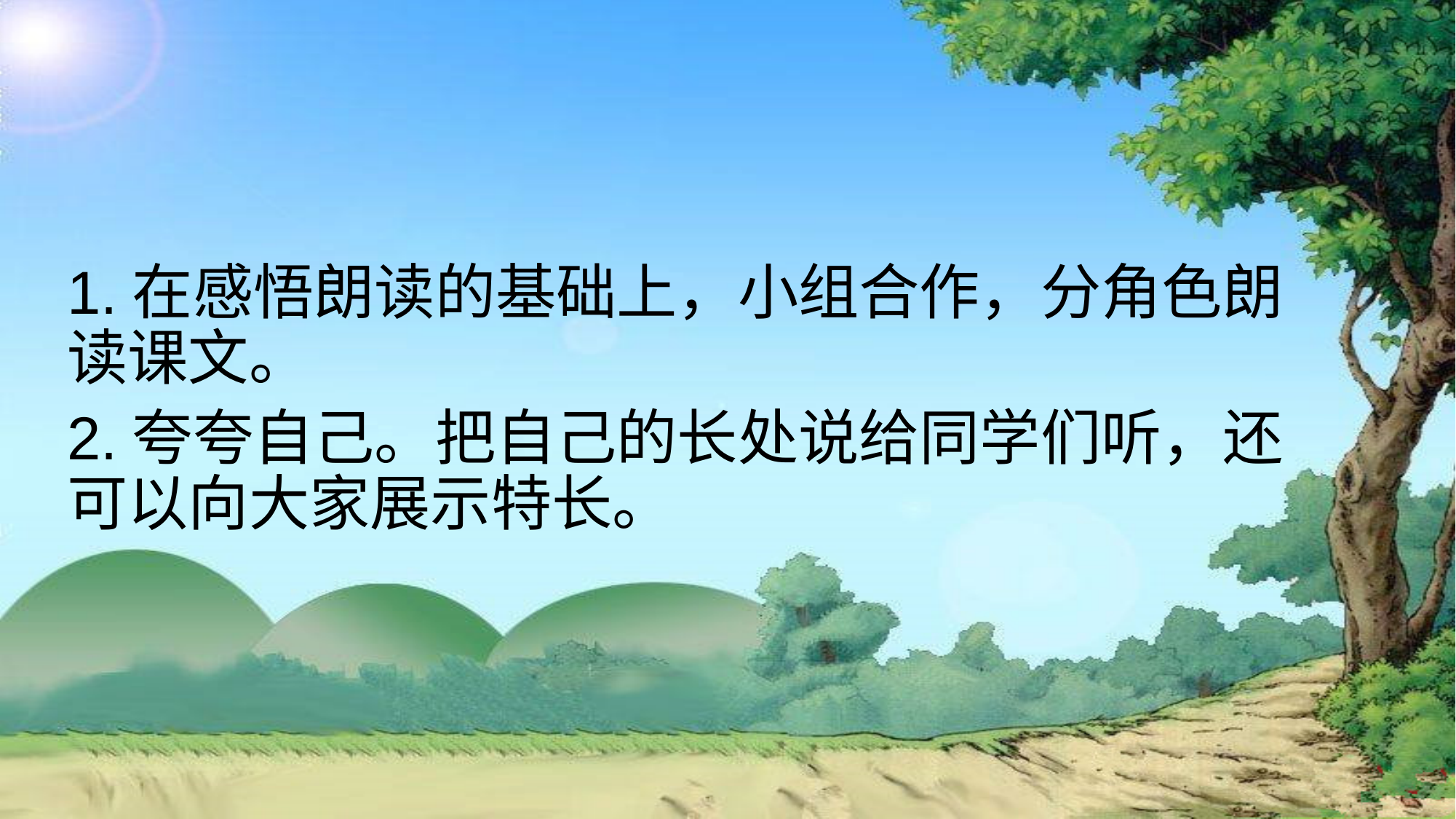

1.在感悟朗读的基础上，小组合作，分角色朗读课文。
2.夸夸自己。把自己的长处说给同学们听，还可以向大家展示特长。